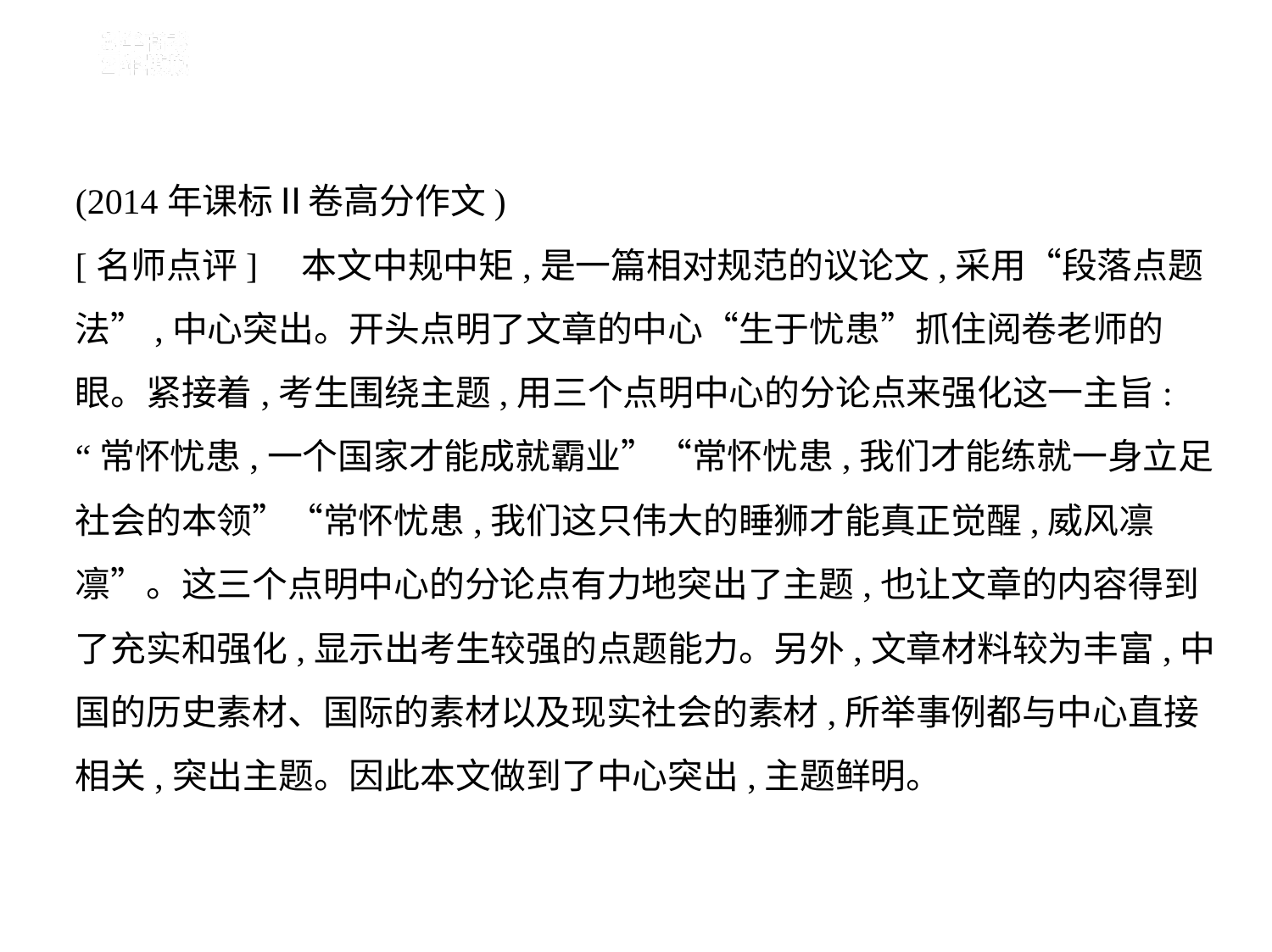

(2014年课标Ⅱ卷高分作文)
[名师点评]　本文中规中矩,是一篇相对规范的议论文,采用“段落点题
法”,中心突出。开头点明了文章的中心“生于忧患”抓住阅卷老师的
眼。紧接着,考生围绕主题,用三个点明中心的分论点来强化这一主旨:
“常怀忧患,一个国家才能成就霸业”“常怀忧患,我们才能练就一身立足
社会的本领”“常怀忧患,我们这只伟大的睡狮才能真正觉醒,威风凛
凛”。这三个点明中心的分论点有力地突出了主题,也让文章的内容得到
了充实和强化,显示出考生较强的点题能力。另外,文章材料较为丰富,中
国的历史素材、国际的素材以及现实社会的素材,所举事例都与中心直接
相关,突出主题。因此本文做到了中心突出,主题鲜明。